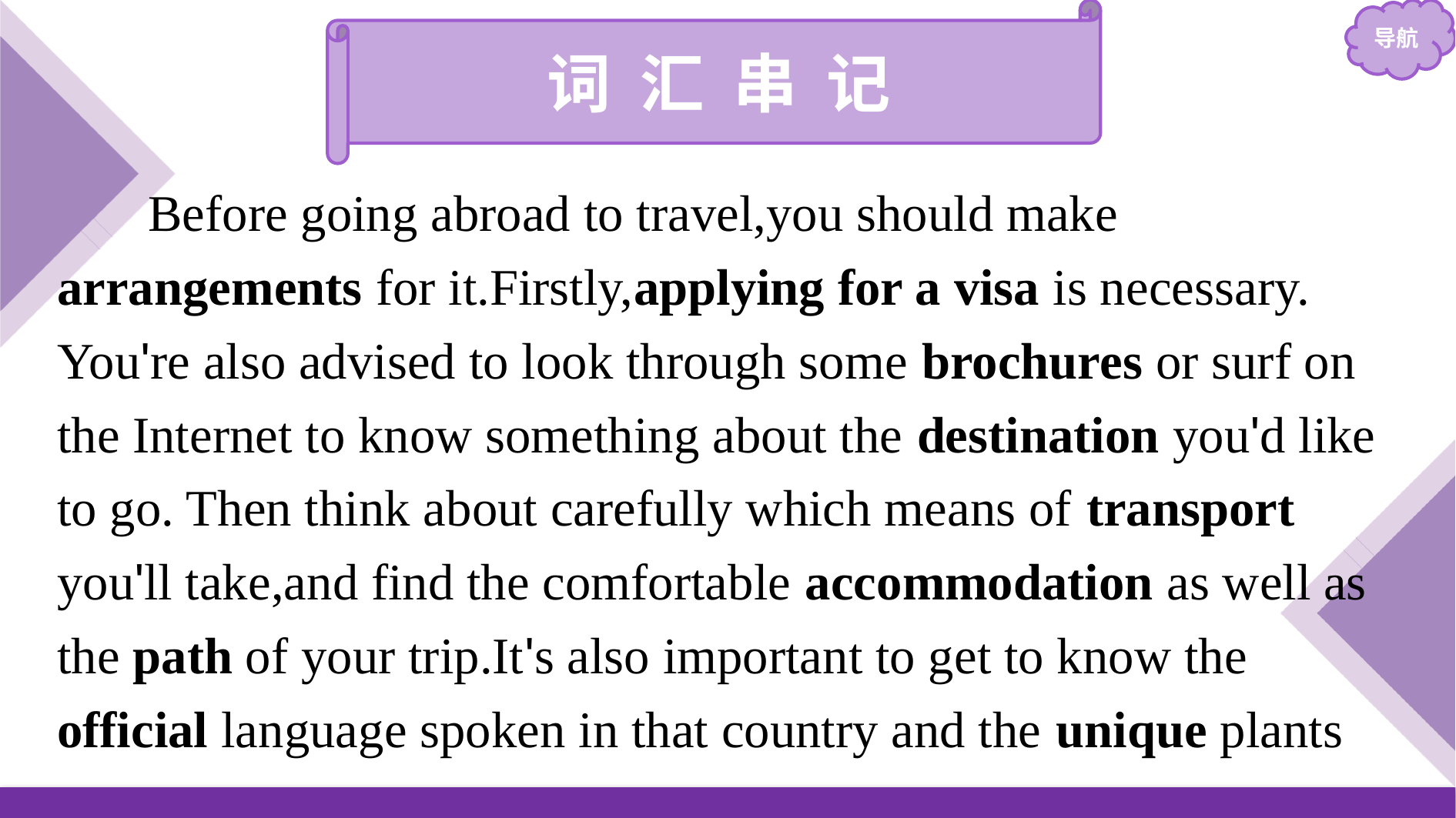

词  汇  串  记
Before going abroad to travel,you should make arrangements for it.Firstly,applying for a visa is necessary. You're also advised to look through some brochures or surf on the Internet to know something about the destination you'd like to go. Then think about carefully which means of transport you'll take,and find the comfortable accommodation as well as the path of your trip.It's also important to get to know the official language spoken in that country and the unique plants